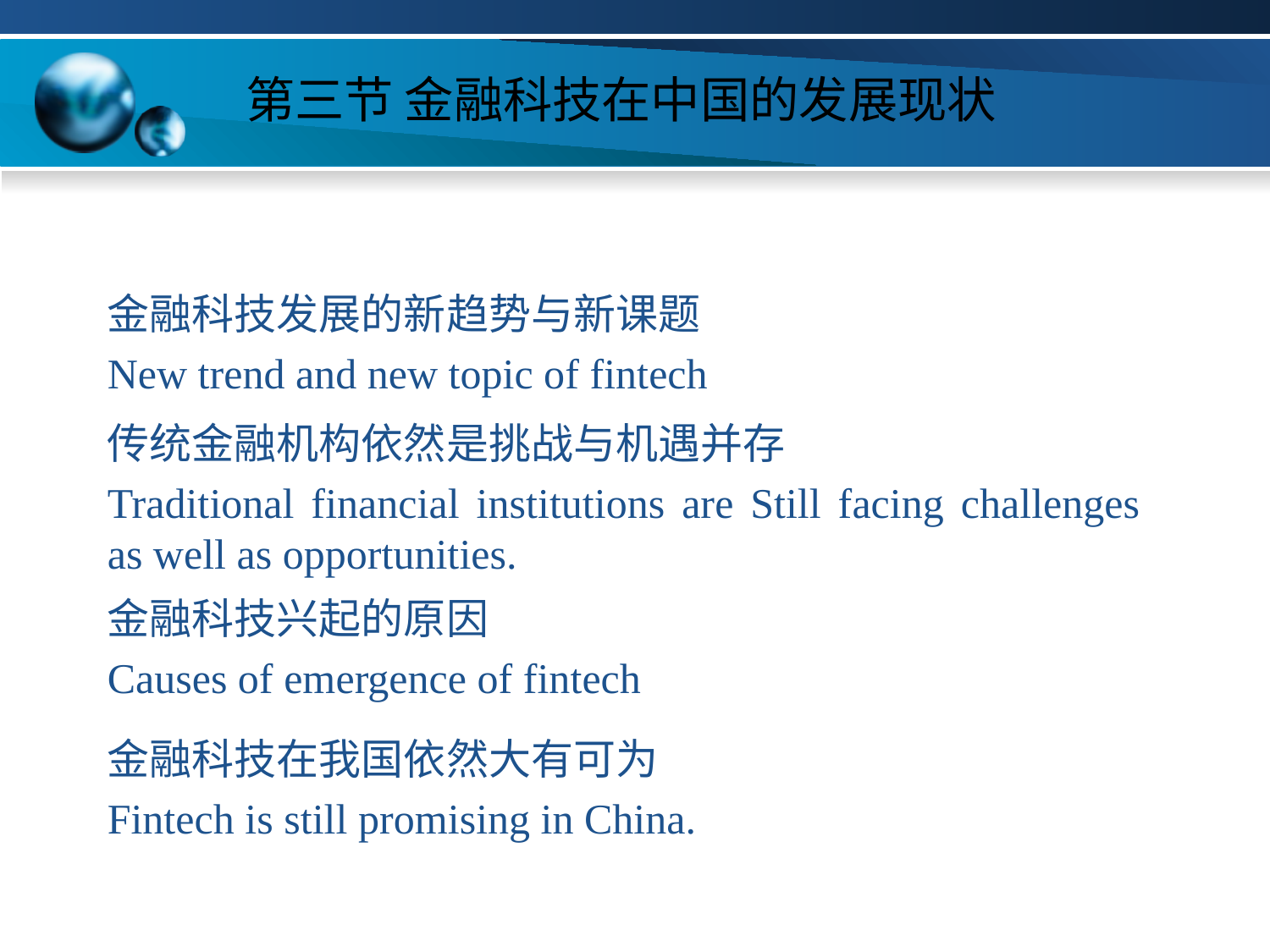

# 第三节 金融科技在中国的发展现状
金融科技发展的新趋势与新课题
New trend and new topic of fintech
传统金融机构依然是挑战与机遇并存
Traditional financial institutions are Still facing challenges as well as opportunities.
金融科技兴起的原因
Causes of emergence of fintech
金融科技在我国依然大有可为
Fintech is still promising in China.